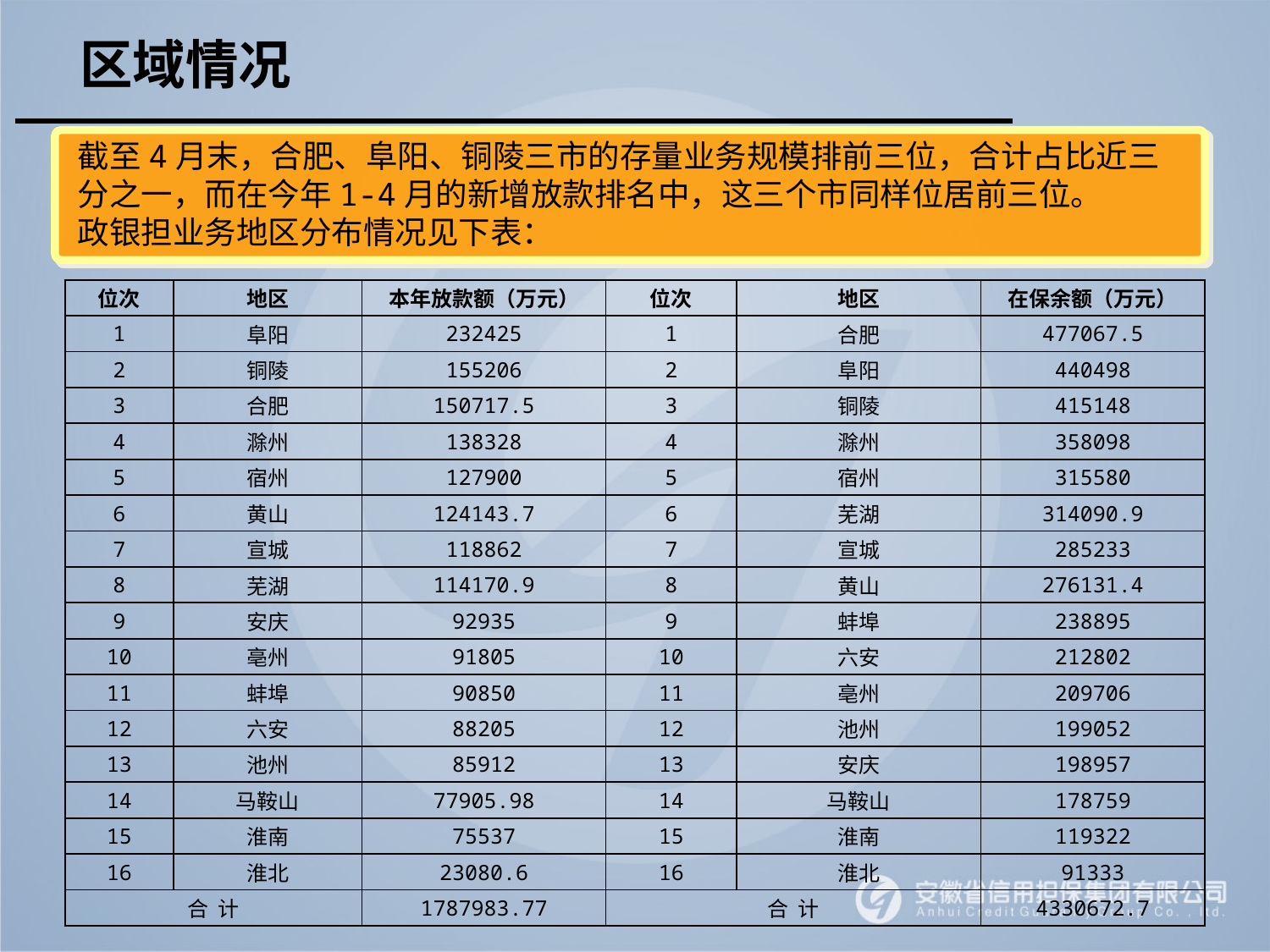

区域情况

截至4月末，合肥、阜阳、铜陵三市的存量业务规模排前三位，合计占比近三分之一，而在今年1-4月的新增放款排名中，这三个市同样位居前三位。
政银担业务地区分布情况见下表：
| 位次 | 地区 | 本年放款额（万元） | 位次 | 地区 | 在保余额（万元） |
| --- | --- | --- | --- | --- | --- |
| 1 | 阜阳 | 232425 | 1 | 合肥 | 477067.5 |
| 2 | 铜陵 | 155206 | 2 | 阜阳 | 440498 |
| 3 | 合肥 | 150717.5 | 3 | 铜陵 | 415148 |
| 4 | 滁州 | 138328 | 4 | 滁州 | 358098 |
| 5 | 宿州 | 127900 | 5 | 宿州 | 315580 |
| 6 | 黄山 | 124143.7 | 6 | 芜湖 | 314090.9 |
| 7 | 宣城 | 118862 | 7 | 宣城 | 285233 |
| 8 | 芜湖 | 114170.9 | 8 | 黄山 | 276131.4 |
| 9 | 安庆 | 92935 | 9 | 蚌埠 | 238895 |
| 10 | 亳州 | 91805 | 10 | 六安 | 212802 |
| 11 | 蚌埠 | 90850 | 11 | 亳州 | 209706 |
| 12 | 六安 | 88205 | 12 | 池州 | 199052 |
| 13 | 池州 | 85912 | 13 | 安庆 | 198957 |
| 14 | 马鞍山 | 77905.98 | 14 | 马鞍山 | 178759 |
| 15 | 淮南 | 75537 | 15 | 淮南 | 119322 |
| 16 | 淮北 | 23080.6 | 16 | 淮北 | 91333 |
| 合 计 |  | 1787983.77 | 合 计 |  | 4330672.7 |